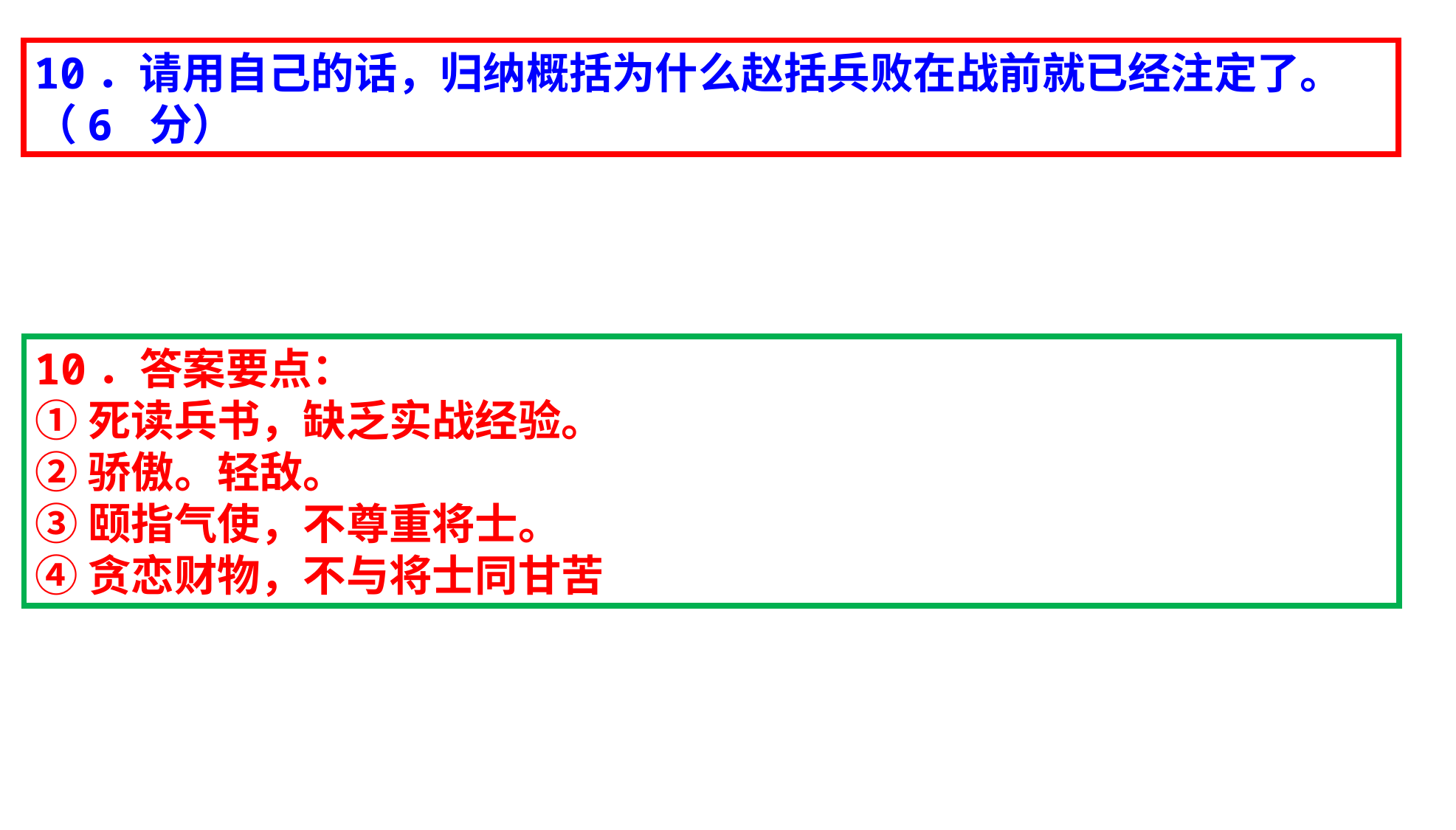

10．请用自己的话，归纳概括为什么赵括兵败在战前就已经注定了。（6 分）
10．答案要点：
①死读兵书，缺乏实战经验。
②骄傲。轻敌。
③颐指气使，不尊重将士。
④贪恋财物，不与将士同甘苦